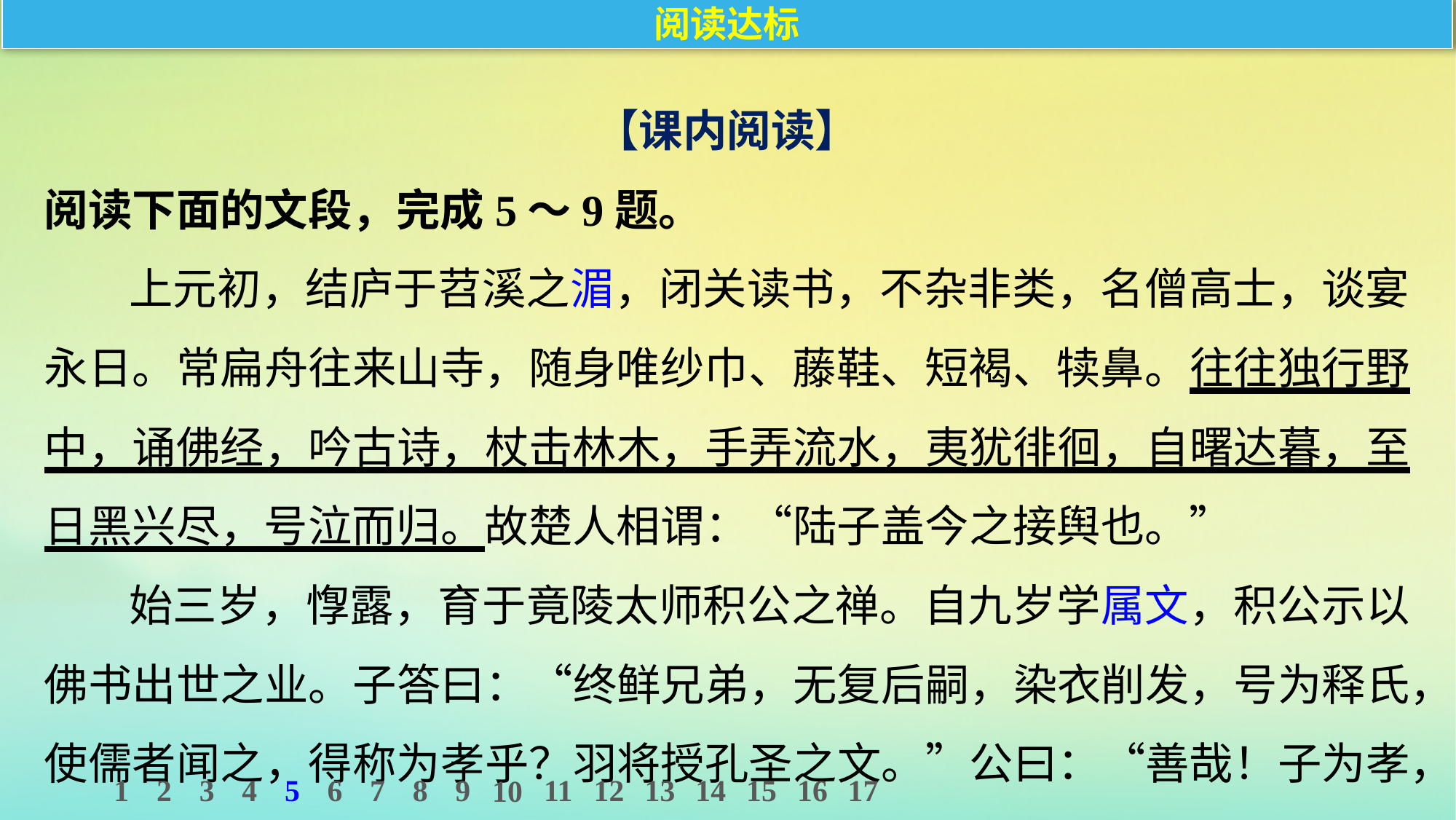

阅读达标
【课内阅读】
阅读下面的文段，完成5～9题。
上元初，结庐于苕溪之湄，闭关读书，不杂非类，名僧高士，谈宴永日。常扁舟往来山寺，随身唯纱巾、藤鞋、短褐、犊鼻。往往独行野中，诵佛经，吟古诗，杖击林木，手弄流水，夷犹徘徊，自曙达暮，至日黑兴尽，号泣而归。故楚人相谓：“陆子盖今之接舆也。”
始三岁，惸露，育于竟陵太师积公之禅。自九岁学属文，积公示以佛书出世之业。子答曰：“终鲜兄弟，无复后嗣，染衣削发，号为释氏，使儒者闻之，得称为孝乎？羽将授孔圣之文。”公曰：“善哉！子为孝，殊

1
2
3
4
5
6
7
8
9
11
12
13
14
15
16
17
10